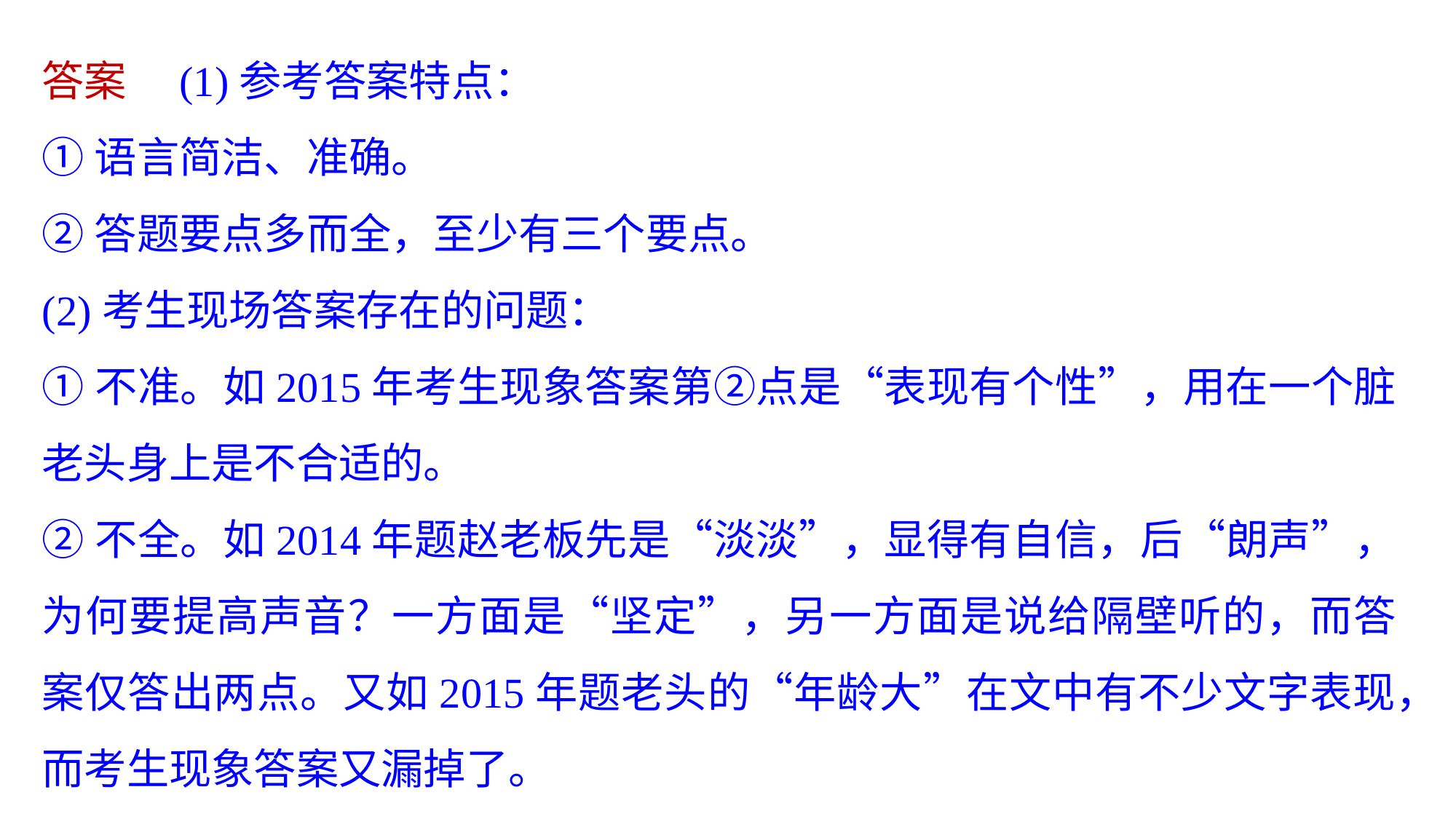

答案　(1)参考答案特点：
①语言简洁、准确。
②答题要点多而全，至少有三个要点。
(2)考生现场答案存在的问题：
①不准。如2015年考生现象答案第②点是“表现有个性”，用在一个脏老头身上是不合适的。
②不全。如2014年题赵老板先是“淡淡”，显得有自信，后“朗声”，为何要提高声音？一方面是“坚定”，另一方面是说给隔壁听的，而答案仅答出两点。又如2015年题老头的“年龄大”在文中有不少文字表现，而考生现象答案又漏掉了。